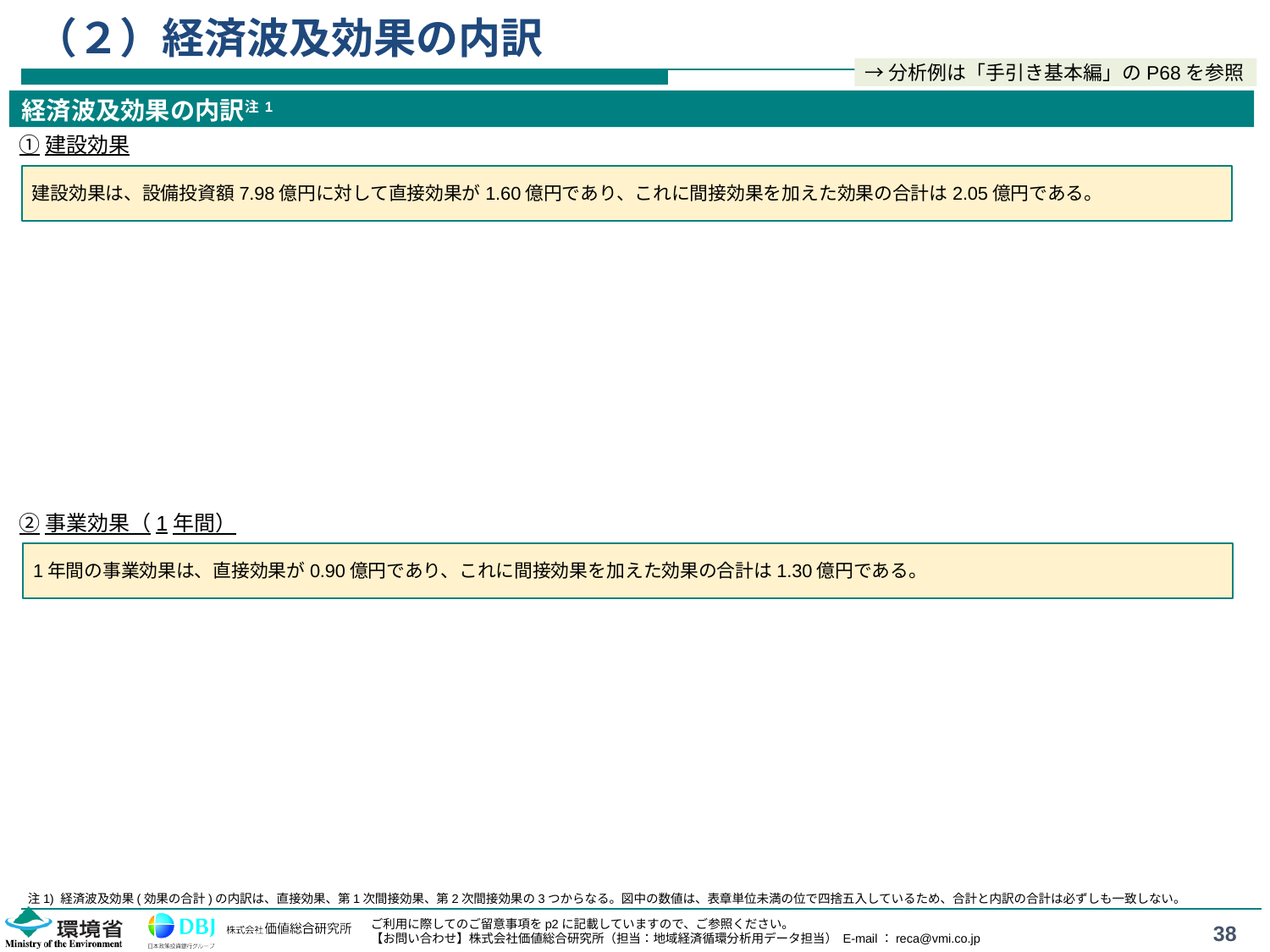

# （２）経済波及効果の内訳
→分析例は「手引き基本編」のP68を参照
経済波及効果の内訳注1
①建設効果
建設効果は、設備投資額7.98億円に対して直接効果が1.60億円であり、これに間接効果を加えた効果の合計は2.05億円である。
②事業効果（1年間）
1年間の事業効果は、直接効果が0.90億円であり、これに間接効果を加えた効果の合計は1.30億円である。
注1) 経済波及効果(効果の合計)の内訳は、直接効果、第1次間接効果、第2次間接効果の3つからなる。図中の数値は、表章単位未満の位で四捨五入しているため、合計と内訳の合計は必ずしも一致しない。
38